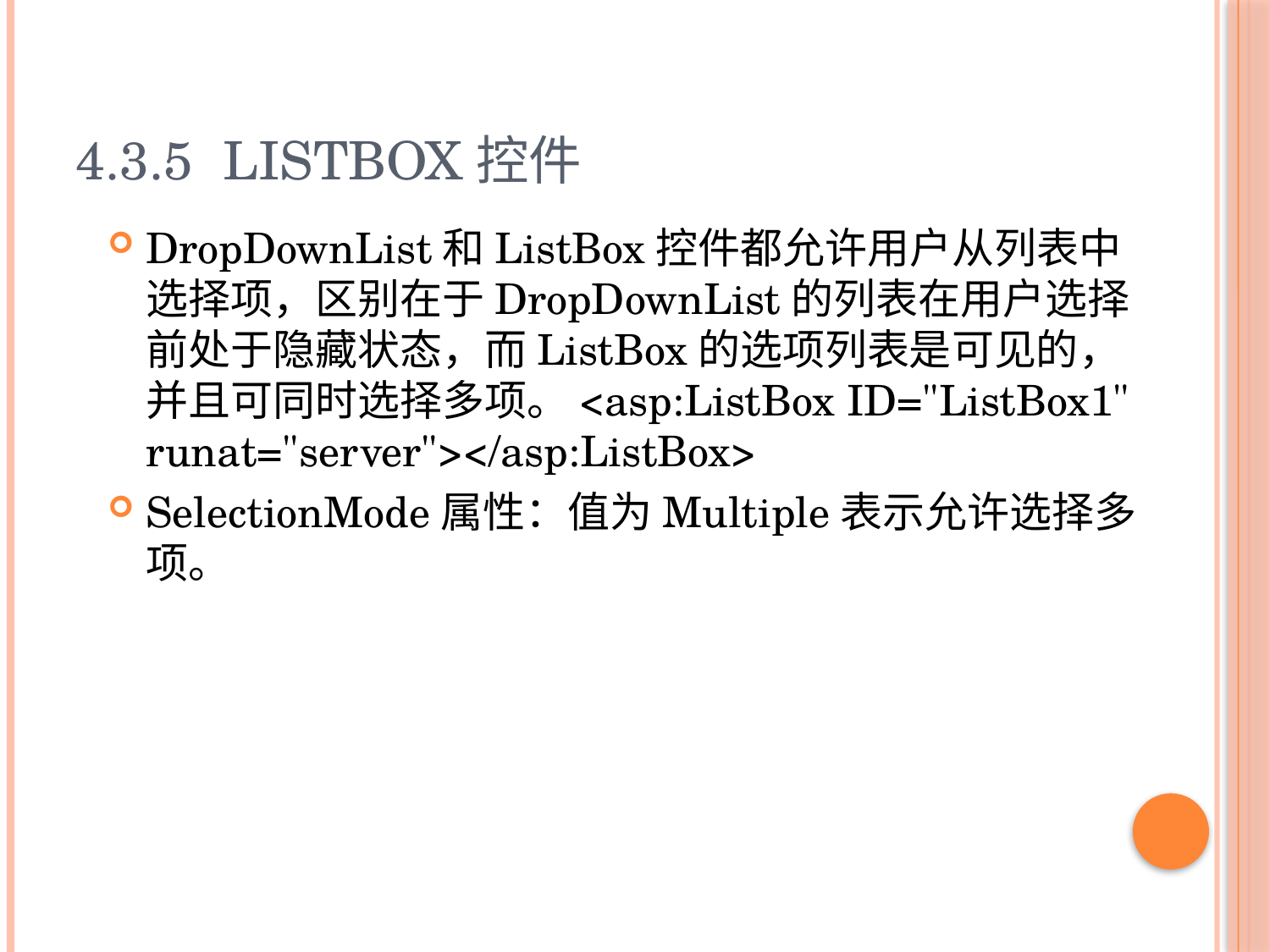

# 4.3.5  ListBox控件
DropDownList和ListBox控件都允许用户从列表中选择项，区别在于DropDownList的列表在用户选择前处于隐藏状态，而ListBox的选项列表是可见的，并且可同时选择多项。<asp:ListBox ID="ListBox1" runat="server"></asp:ListBox>
SelectionMode属性：值为Multiple表示允许选择多项。
35